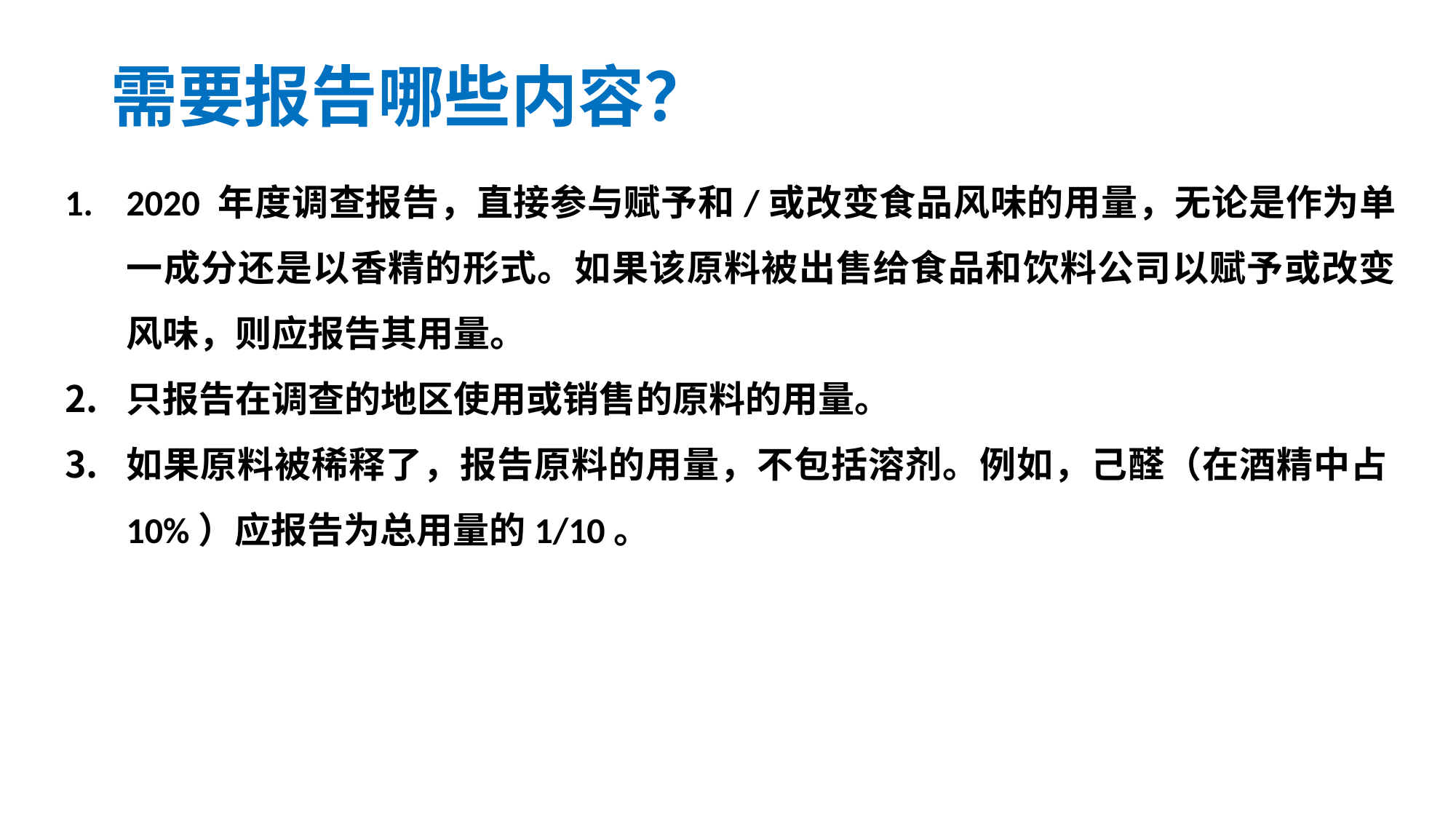

# 需要报告哪些内容？
2020 年度调查报告，直接参与赋予和/或改变食品风味的用量，无论是作为单一成分还是以香精的形式。如果该原料被出售给食品和饮料公司以赋予或改变风味，则应报告其用量。
只报告在调查的地区使用或销售的原料的用量。
如果原料被稀释了，报告原料的用量，不包括溶剂。例如，己醛（在酒精中占10%）应报告为总用量的1/10。